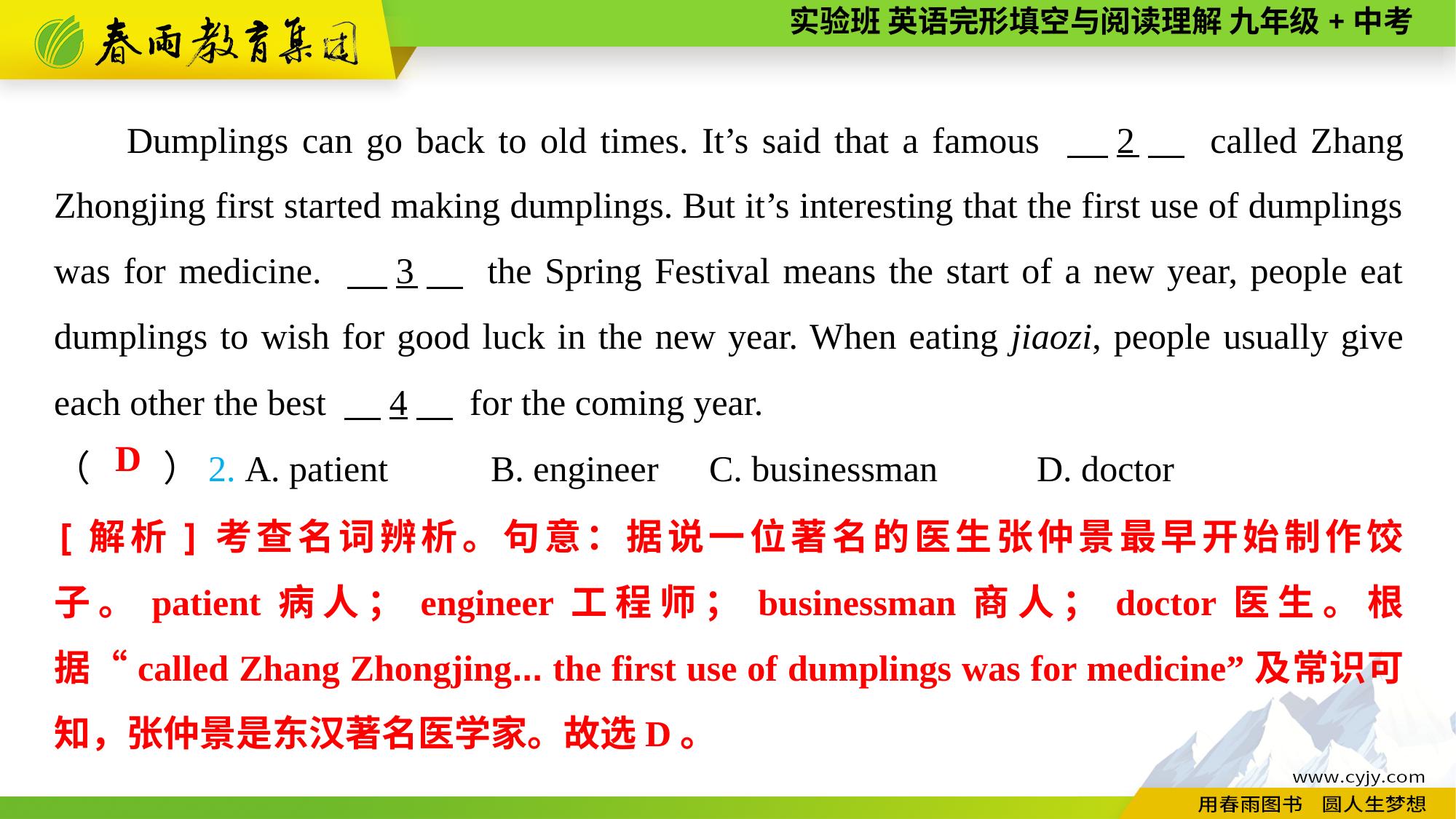

Dumplings can go back to old times. It’s said that a famous 　2　 called Zhang Zhongjing first started making dumplings. But it’s interesting that the first use of dumplings was for medicine. 　3　 the Spring Festival means the start of a new year, people eat dumplings to wish for good luck in the new year. When eating jiaozi, people usually give each other the best 　4　 for the coming year.
（　　）2. A. patient	B. engineer	C. businessman	D. doctor
D
[解析]考查名词辨析。句意：据说一位著名的医生张仲景最早开始制作饺子。patient病人；engineer工程师；businessman商人；doctor医生。根据“called Zhang Zhongjing... the first use of dumplings was for medicine”及常识可知，张仲景是东汉著名医学家。故选D。